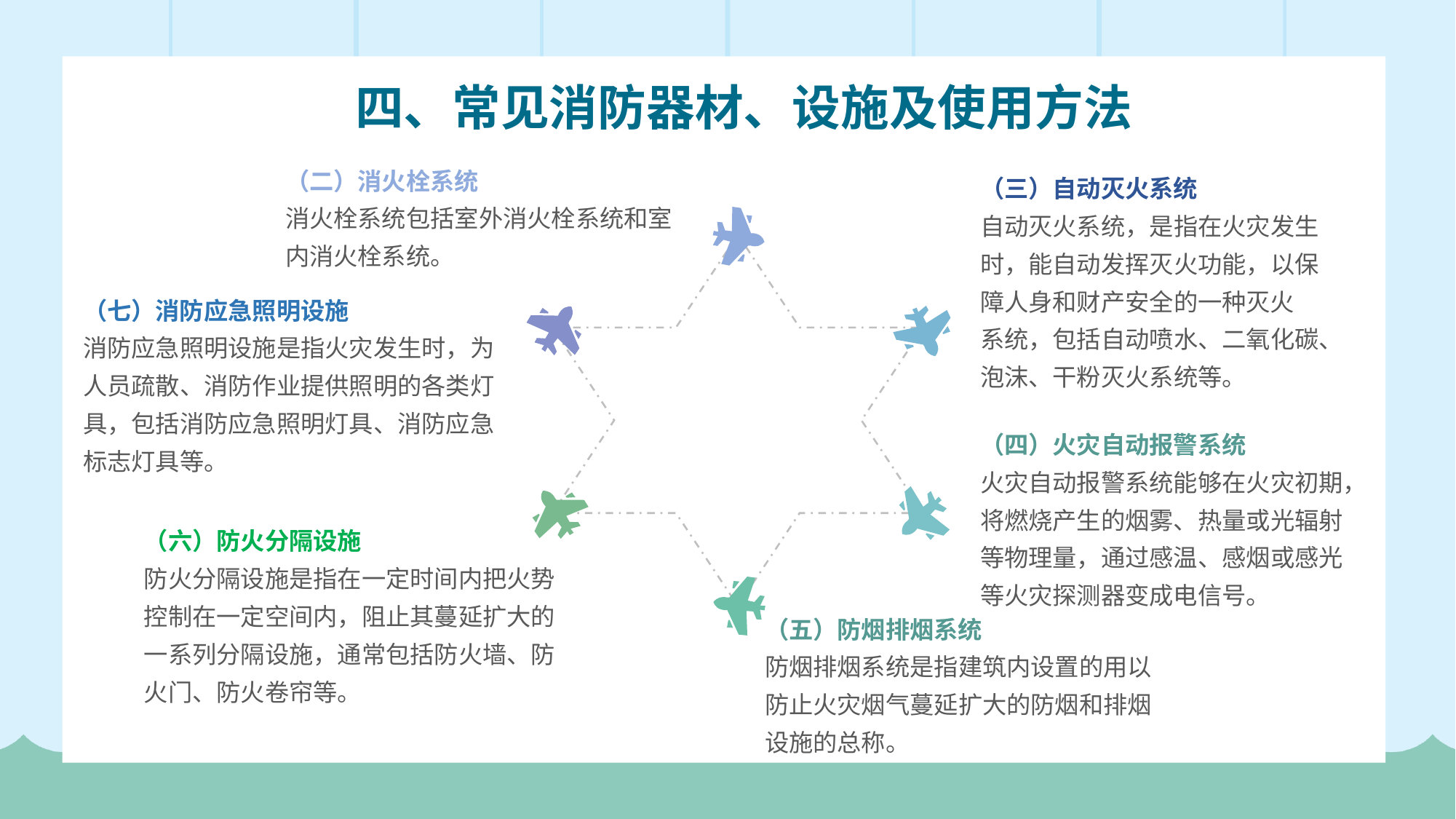

四、常见消防器材、设施及使用方法
（二）消火栓系统
消火栓系统包括室外消火栓系统和室内消火栓系统。
（三）自动灭火系统
自动灭火系统，是指在火灾发生时，能自动发挥灭火功能，以保障人身和财产安全的一种灭火
系统，包括自动喷水、二氧化碳、泡沫、干粉灭火系统等。

（七）消防应急照明设施
消防应急照明设施是指火灾发生时，为人员疏散、消防作业提供照明的各类灯具，包括消防应急照明灯具、消防应急标志灯具等。

（四）火灾自动报警系统
火灾自动报警系统能够在火灾初期，将燃烧产生的烟雾、热量或光辐射等物理量，通过感温、感烟或感光等火灾探测器变成电信号。

（六）防火分隔设施
防火分隔设施是指在一定时间内把火势控制在一定空间内，阻止其蔓延扩大的一系列分隔设施，通常包括防火墙、防火门、防火卷帘等。

（五）防烟排烟系统
防烟排烟系统是指建筑内设置的用以防止火灾烟气蔓延扩大的防烟和排烟设施的总称。